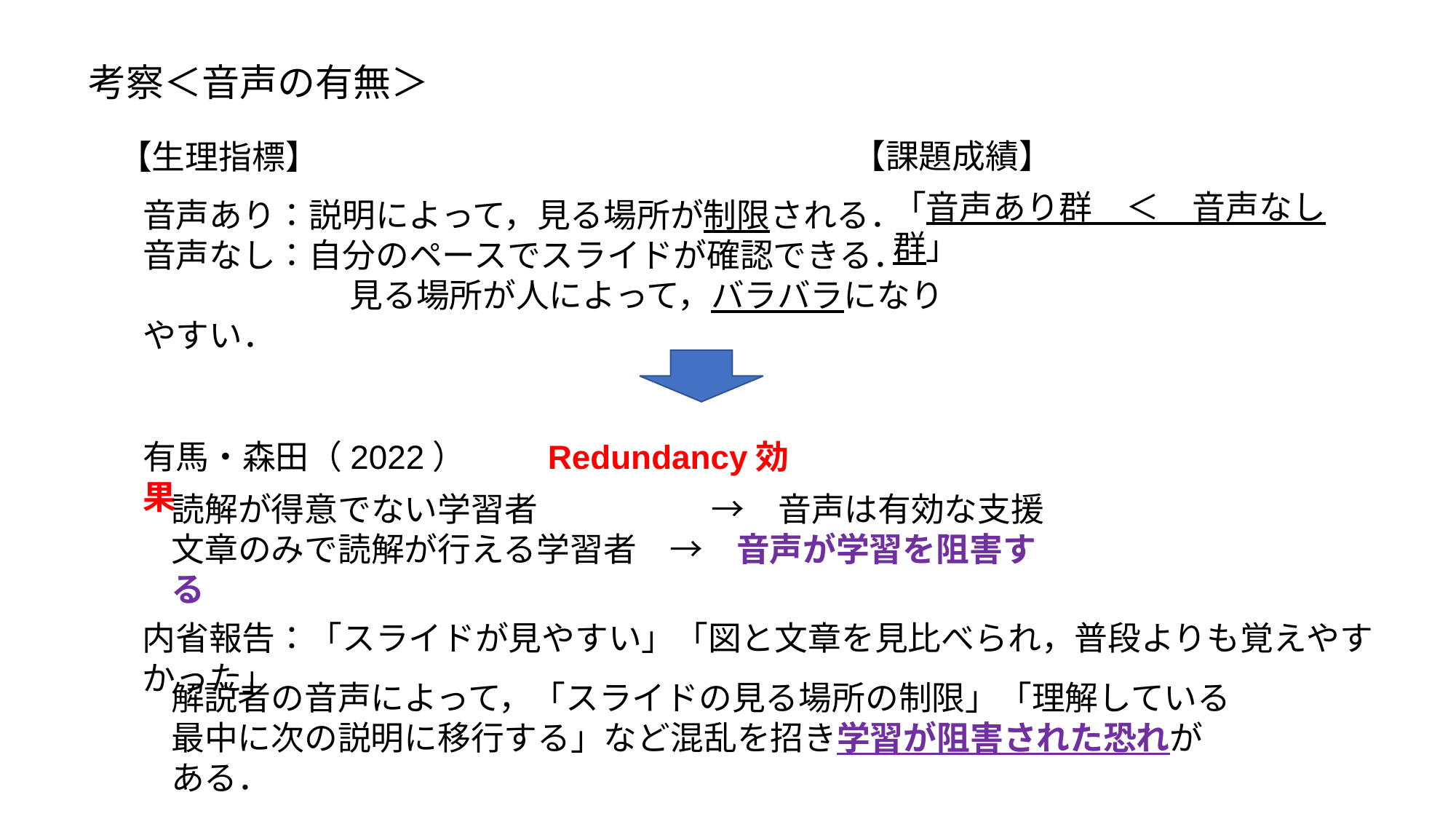

考察＜音声の有無＞
【課題成績】
【生理指標】
「音声あり群　＜　音声なし群」
音声あり：説明によって，見る場所が制限される．
音声なし：自分のペースでスライドが確認できる．
　　　　　　 見る場所が人によって，バラバラになりやすい．

有馬・森田（2022）　　 Redundancy効果
読解が得意でない学習者　　　　　 →　音声は有効な支援
文章のみで読解が行える学習者　→　音声が学習を阻害する
内省報告：「スライドが見やすい」「図と文章を見比べられ，普段よりも覚えやすかった」
解説者の音声によって，「スライドの見る場所の制限」「理解している最中に次の説明に移行する」など混乱を招き学習が阻害された恐れがある．